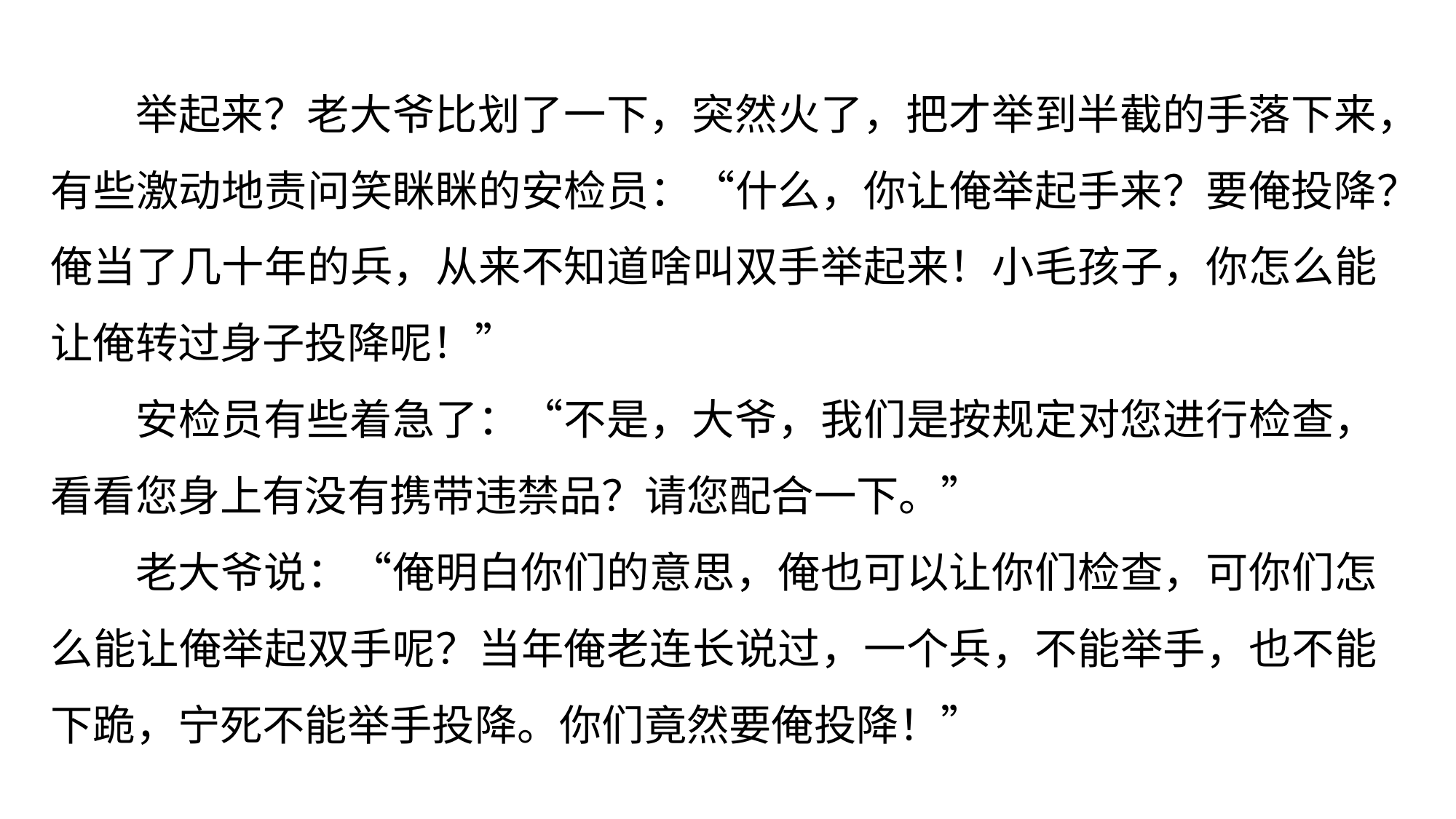

举起来？老大爷比划了一下，突然火了，把才举到半截的手落下来，有些激动地责问笑眯眯的安检员：“什么，你让俺举起手来？要俺投降？俺当了几十年的兵，从来不知道啥叫双手举起来！小毛孩子，你怎么能让俺转过身子投降呢！”
安检员有些着急了：“不是，大爷，我们是按规定对您进行检查，看看您身上有没有携带违禁品？请您配合一下。”
老大爷说：“俺明白你们的意思，俺也可以让你们检查，可你们怎么能让俺举起双手呢？当年俺老连长说过，一个兵，不能举手，也不能下跪，宁死不能举手投降。你们竟然要俺投降！”